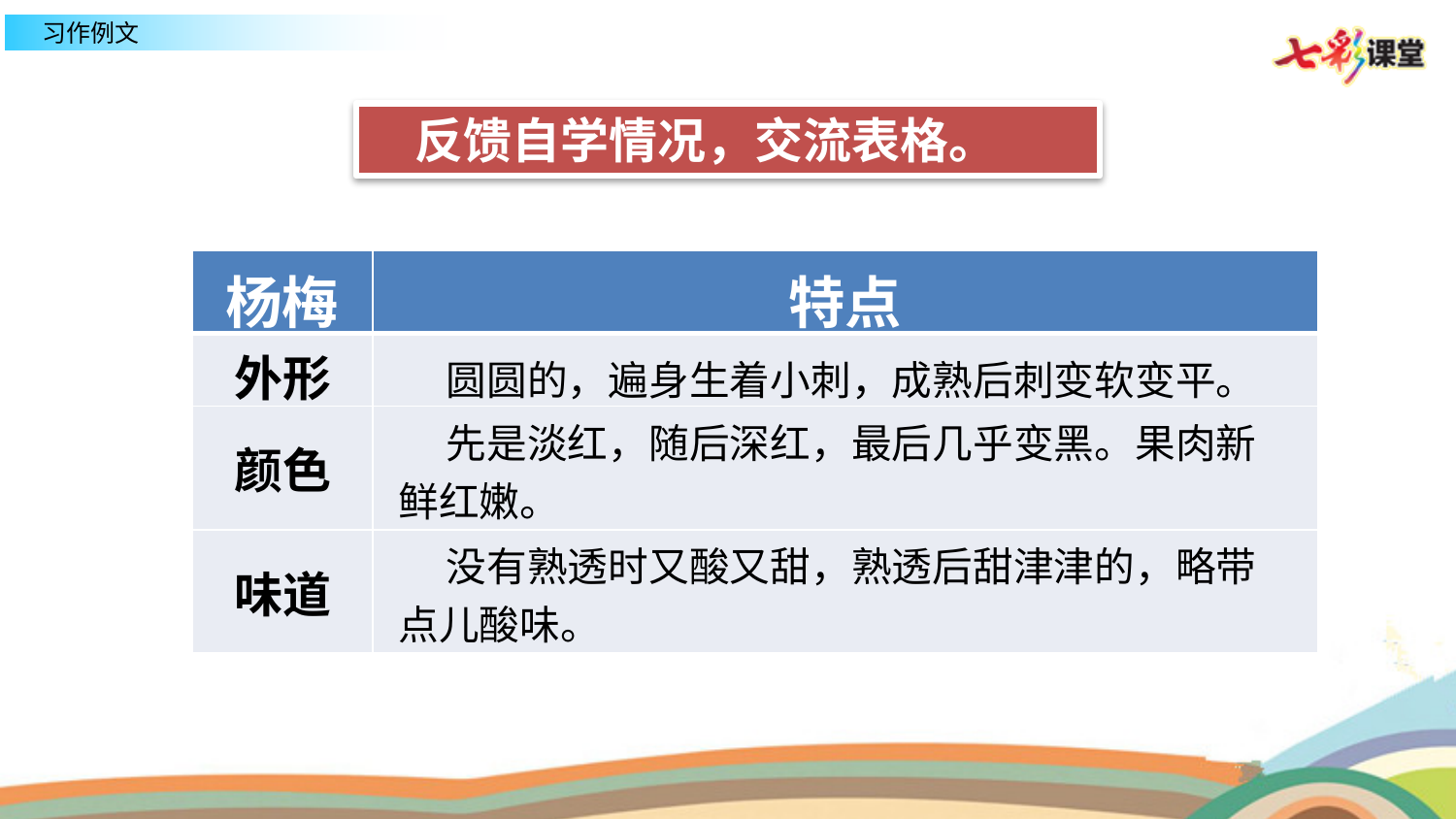

反馈自学情况，交流表格。
| 杨梅 | 特点 |
| --- | --- |
| 外形 |  |
| 颜色 |  |
| 味道 |  |
| 圆圆的，遍身生着小刺，成熟后刺变软变平。 |
| --- |
| 先是淡红，随后深红，最后几乎变黑。果肉新鲜红嫩。 |
| 没有熟透时又酸又甜，熟透后甜津津的，略带点儿酸味。 |